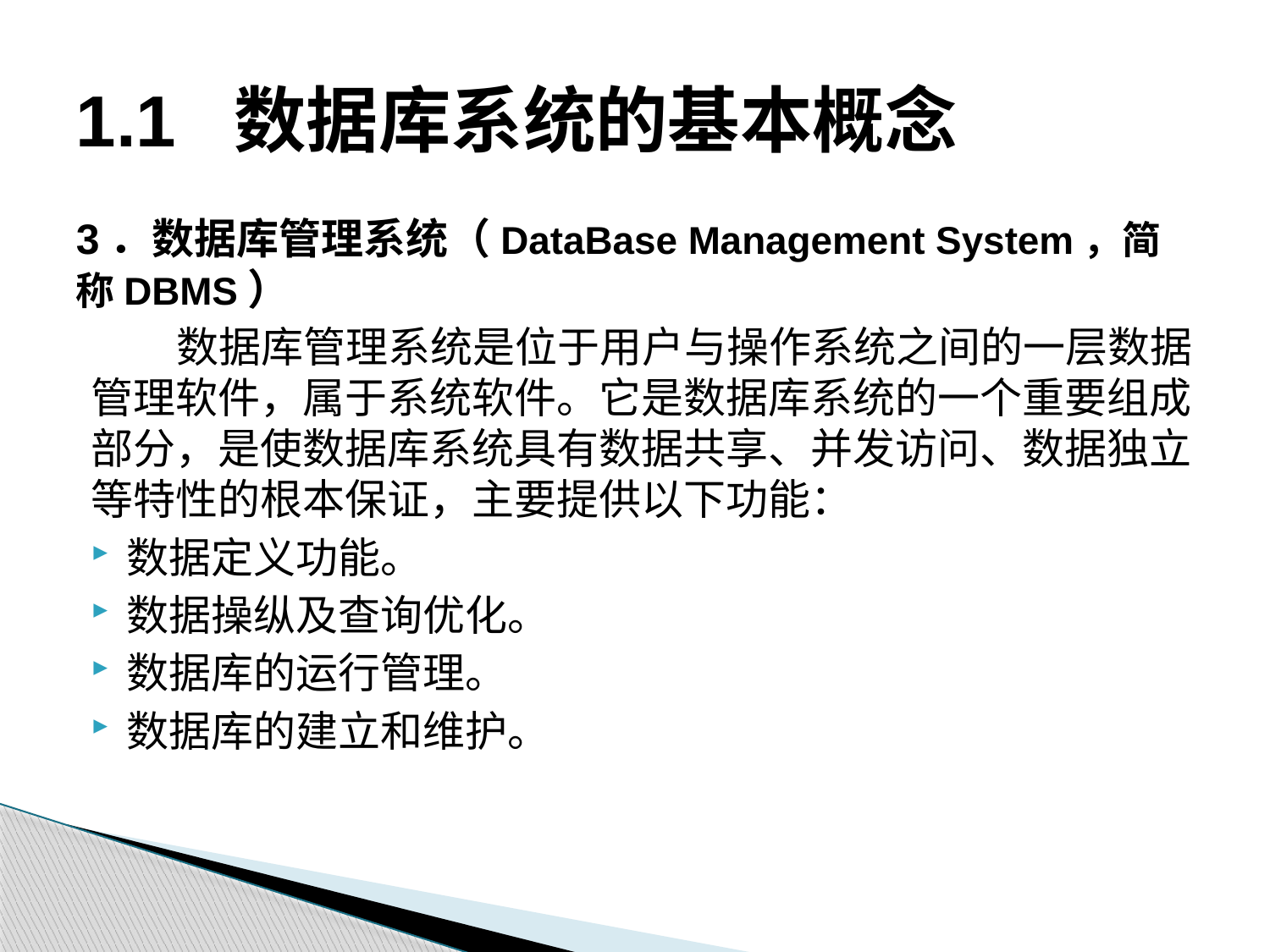

# 1.1  数据库系统的基本概念
3．数据库管理系统（DataBase Management System，简称DBMS）
数据库管理系统是位于用户与操作系统之间的一层数据管理软件，属于系统软件。它是数据库系统的一个重要组成部分，是使数据库系统具有数据共享、并发访问、数据独立等特性的根本保证，主要提供以下功能：
数据定义功能。
数据操纵及查询优化。
数据库的运行管理。
数据库的建立和维护。